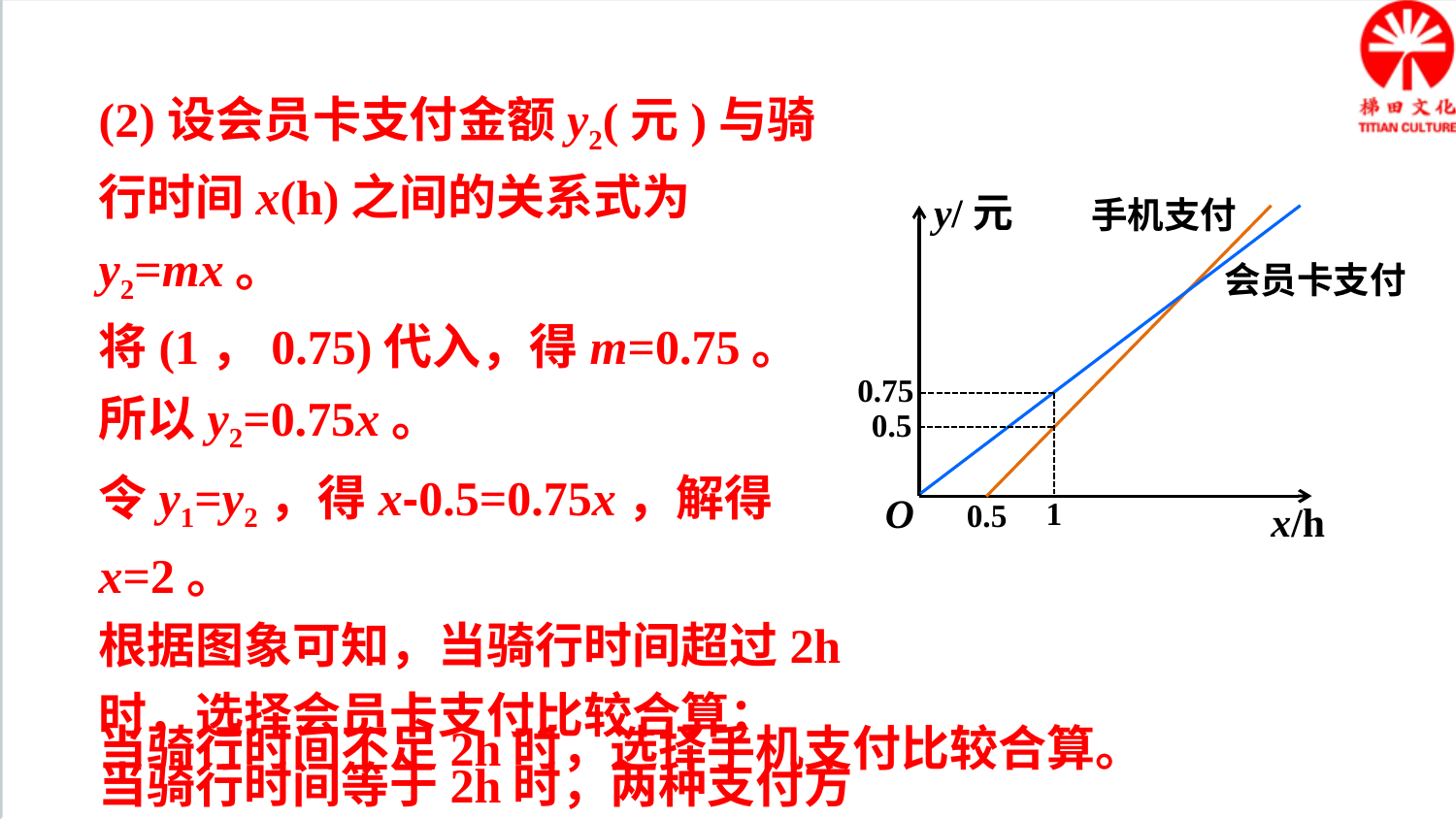

(2)设会员卡支付金额y2(元)与骑行时间x(h)之间的关系式为y2=mx。
将(1，0.75)代入，得m=0.75。
所以y2=0.75x。
令y1=y2，得x-0.5=0.75x，解得x=2。
根据图象可知，当骑行时间超过2h时，选择会员卡支付比较合算；
当骑行时间等于2h时，两种支付方式一样合算；
y/元
手机支付
会员卡支付
O
x/h
0.75
0.5
1
0.5
当骑行时间不足2h时，选择手机支付比较合算。